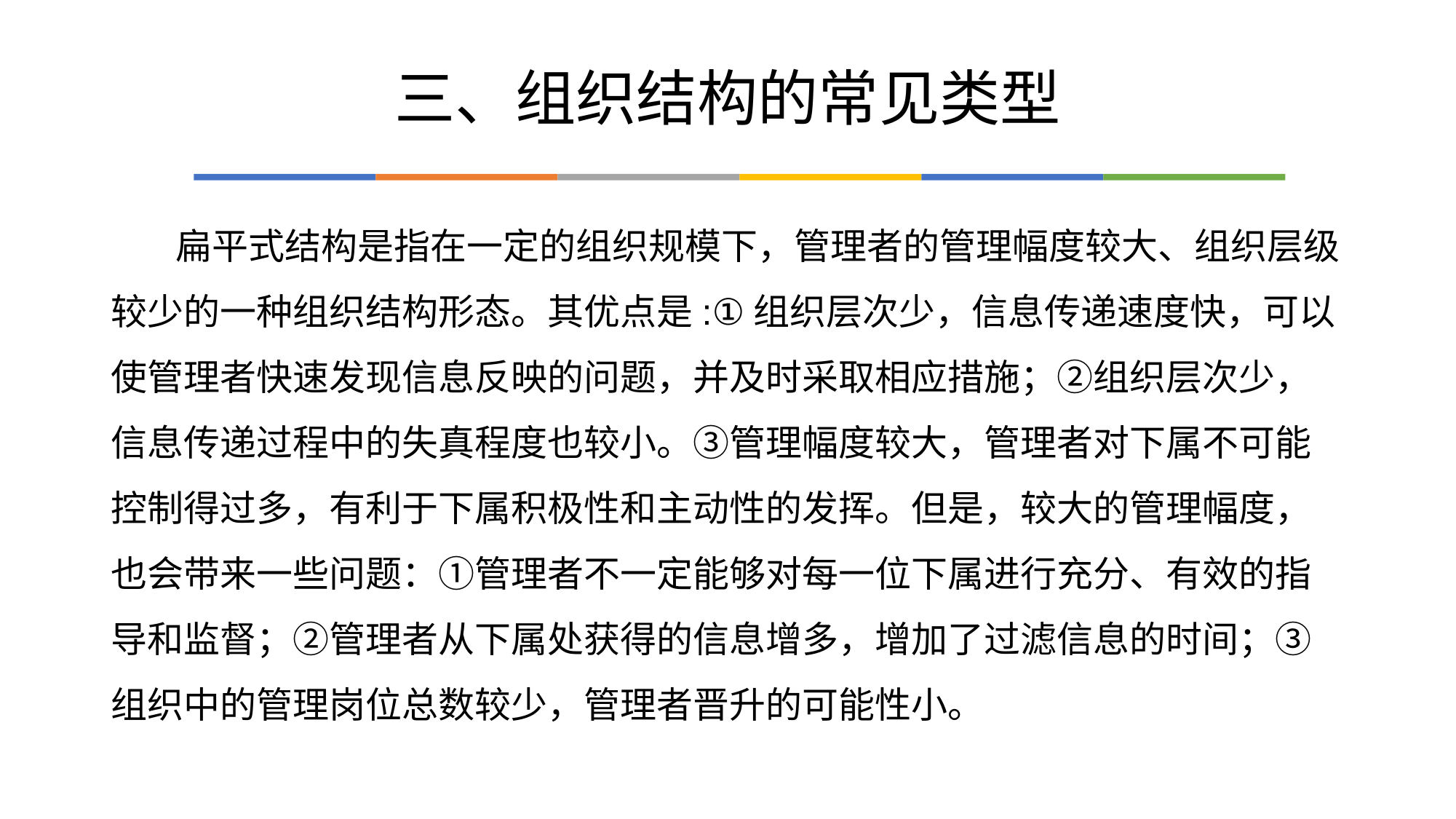

# 三、组织结构的常见类型
扁平式结构是指在一定的组织规模下，管理者的管理幅度较大、组织层级较少的一种组织结构形态。其优点是:①组织层次少，信息传递速度快，可以使管理者快速发现信息反映的问题，并及时采取相应措施；②组织层次少，信息传递过程中的失真程度也较小。③管理幅度较大，管理者对下属不可能控制得过多，有利于下属积极性和主动性的发挥。但是，较大的管理幅度，也会带来一些问题：①管理者不一定能够对每一位下属进行充分、有效的指导和监督；②管理者从下属处获得的信息增多，增加了过滤信息的时间；③组织中的管理岗位总数较少，管理者晋升的可能性小。